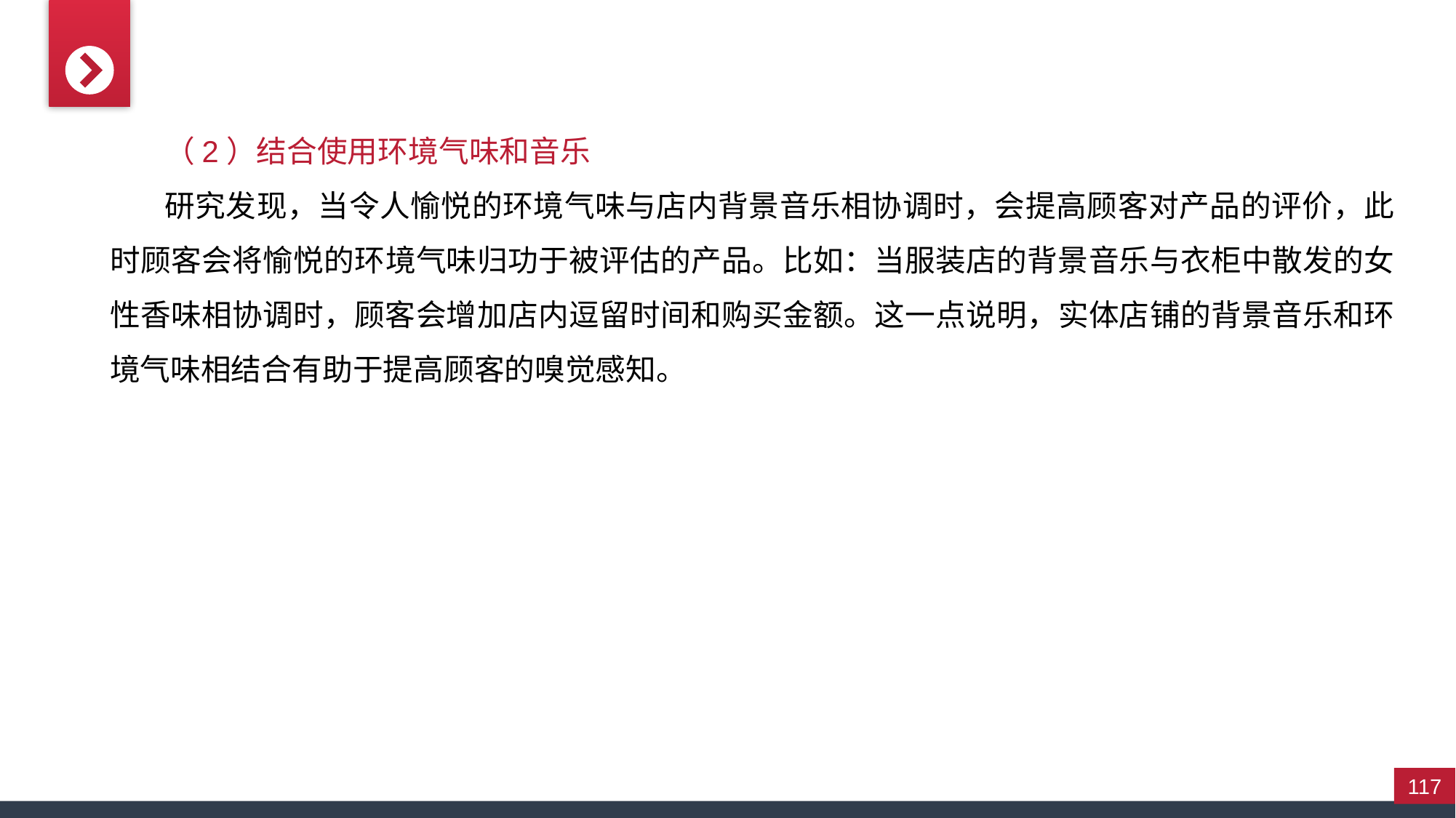

（2）结合使用环境气味和音乐
研究发现，当令人愉悦的环境气味与店内背景音乐相协调时，会提高顾客对产品的评价，此时顾客会将愉悦的环境气味归功于被评估的产品。比如：当服装店的背景音乐与衣柜中散发的女性香味相协调时，顾客会增加店内逗留时间和购买金额。这一点说明，实体店铺的背景音乐和环境气味相结合有助于提高顾客的嗅觉感知。